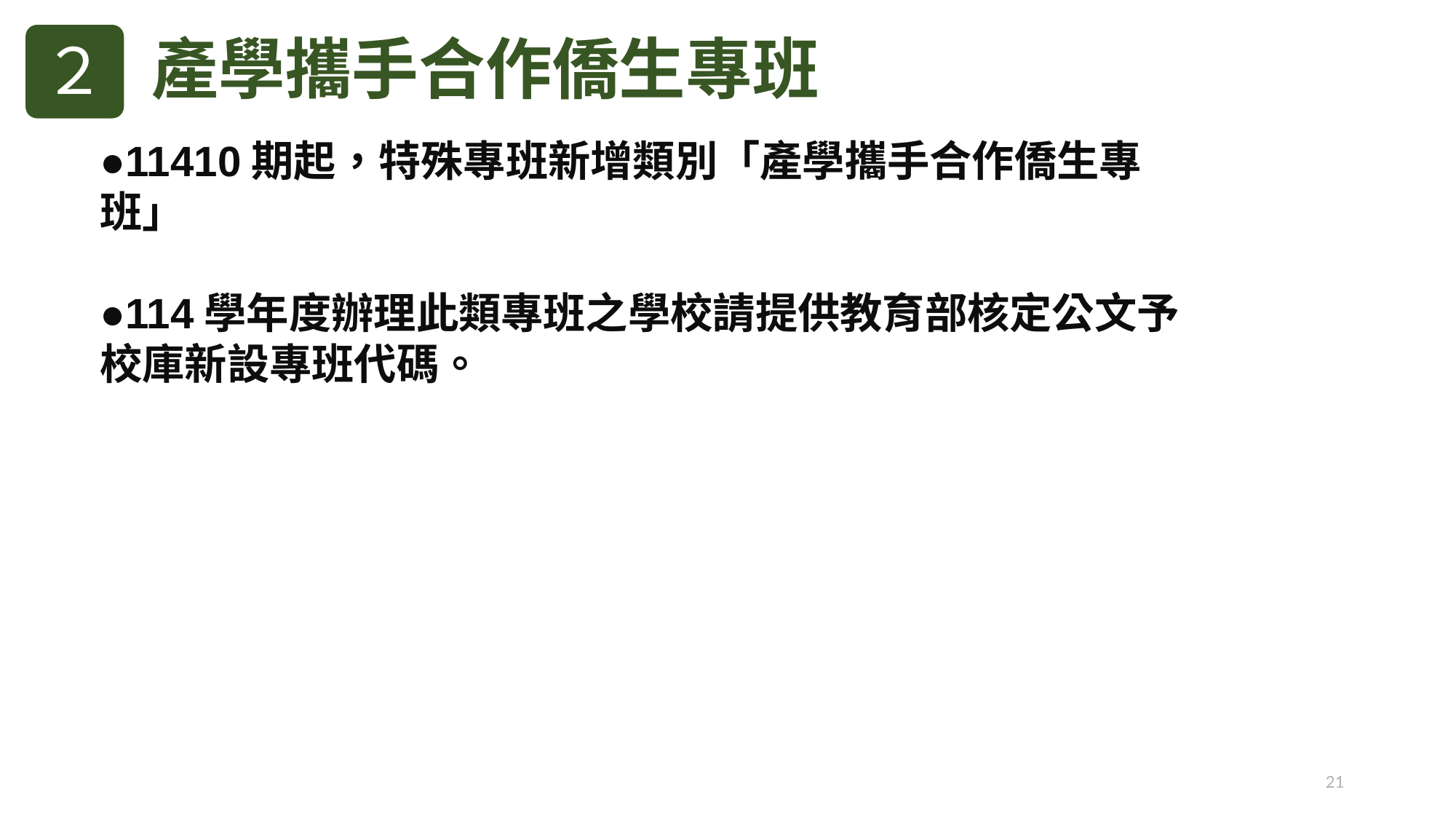

２
產學攜手合作僑生專班
●11410期起，特殊專班新增類別「產學攜手合作僑生專班」

●114學年度辦理此類專班之學校請提供教育部核定公文予校庫新設專班代碼。
21